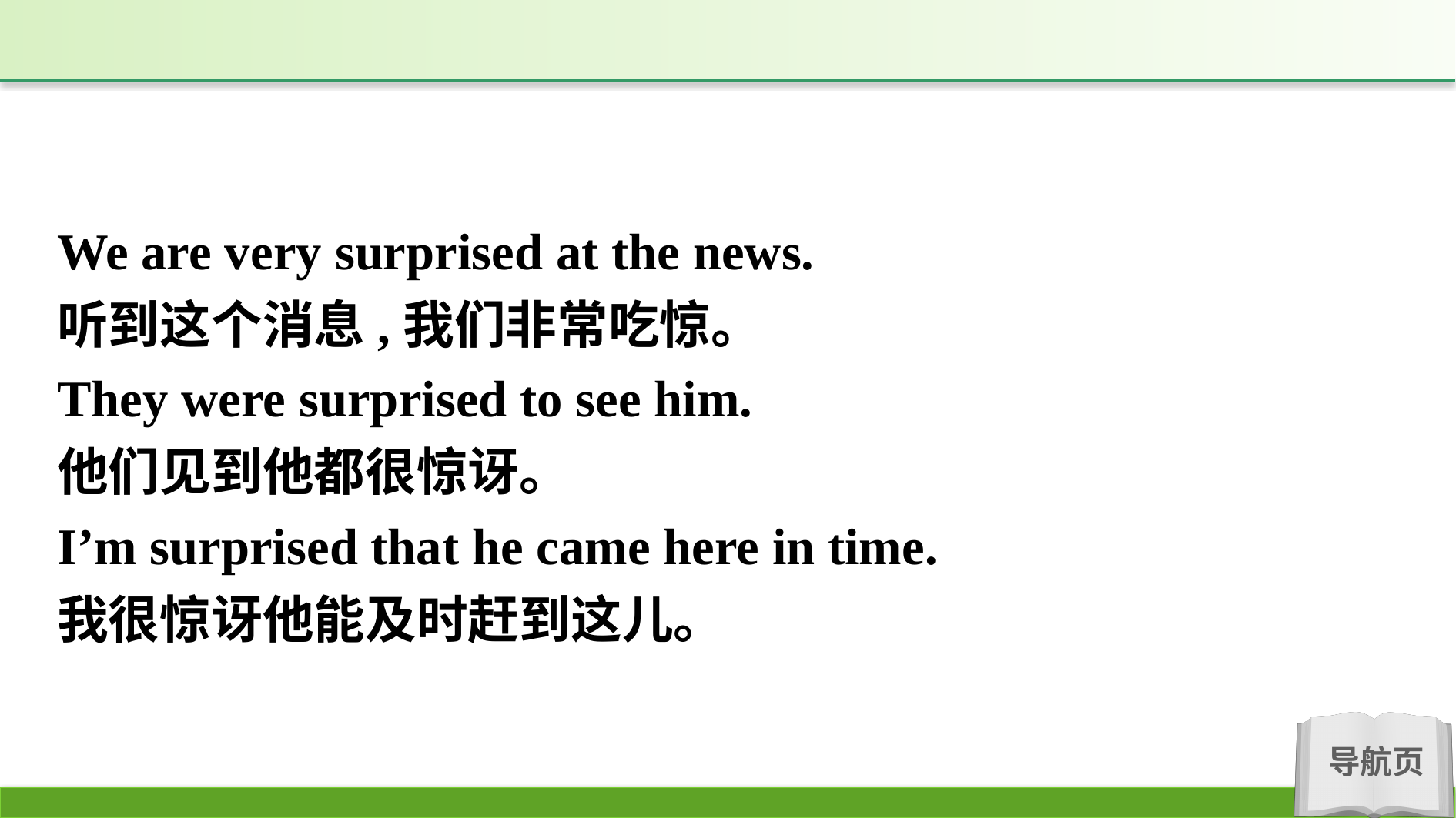

We are very surprised at the news.
听到这个消息,我们非常吃惊。
They were surprised to see him.
他们见到他都很惊讶。
I’m surprised that he came here in time.
我很惊讶他能及时赶到这儿。